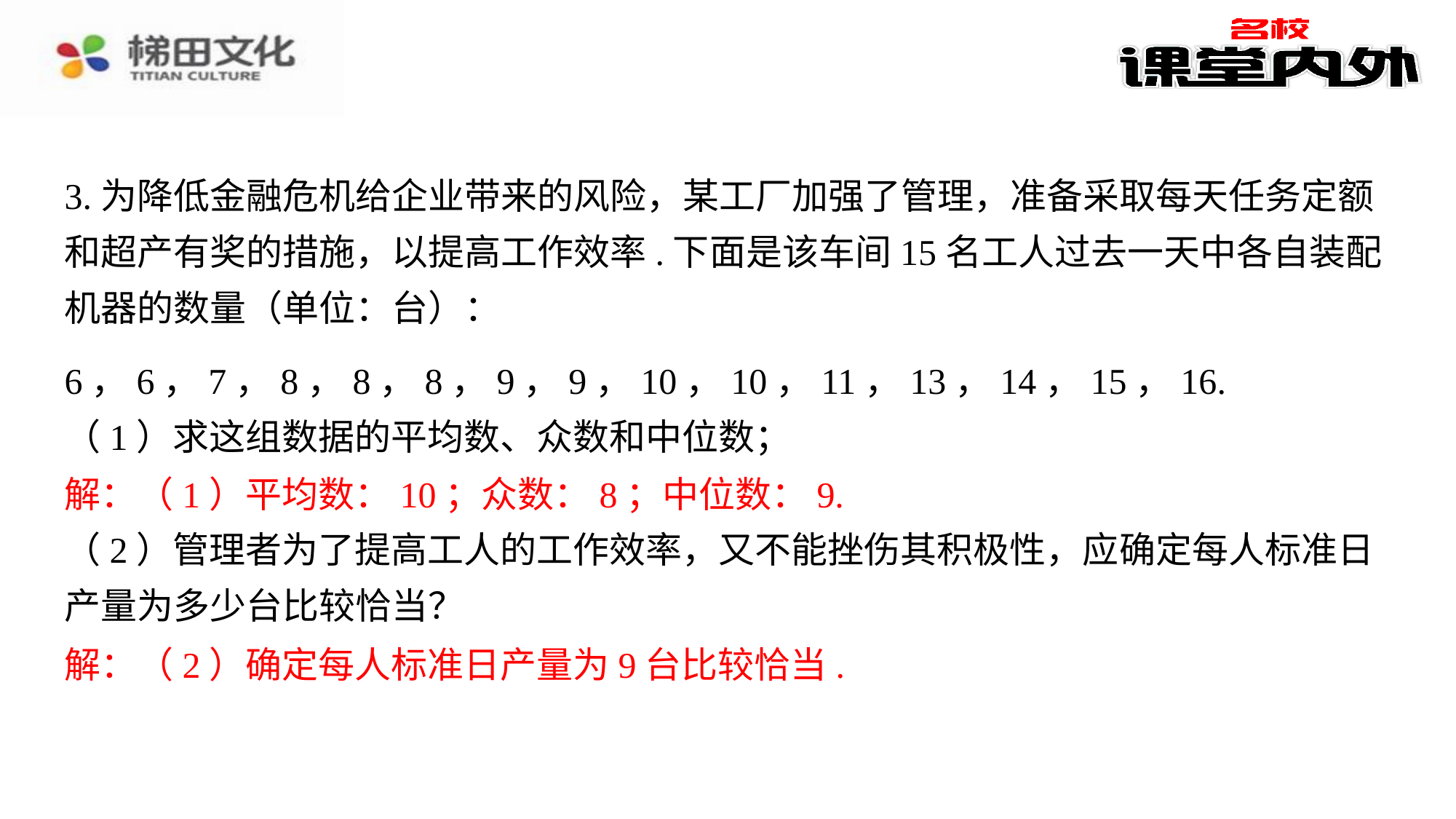

3.为降低金融危机给企业带来的风险，某工厂加强了管理，准备采取每天任务定额和超产有奖的措施，以提高工作效率.下面是该车间15名工人过去一天中各自装配机器的数量（单位：台）：
6，6，7，8，8，8，9，9，10，10，11，13，14，15，16.
（1）求这组数据的平均数、众数和中位数；
解：（1）平均数：10；众数：8；中位数：9.⁠
（2）管理者为了提高工人的工作效率，又不能挫伤其积极性，应确定每人标准日产量为多少台比较恰当？
解：（2）确定每人标准日产量为9台比较恰当.⁠
解：（1）平均数：10；众数：8；中位数：9.
解：（2）确定每人标准日产量为9台比较恰当.